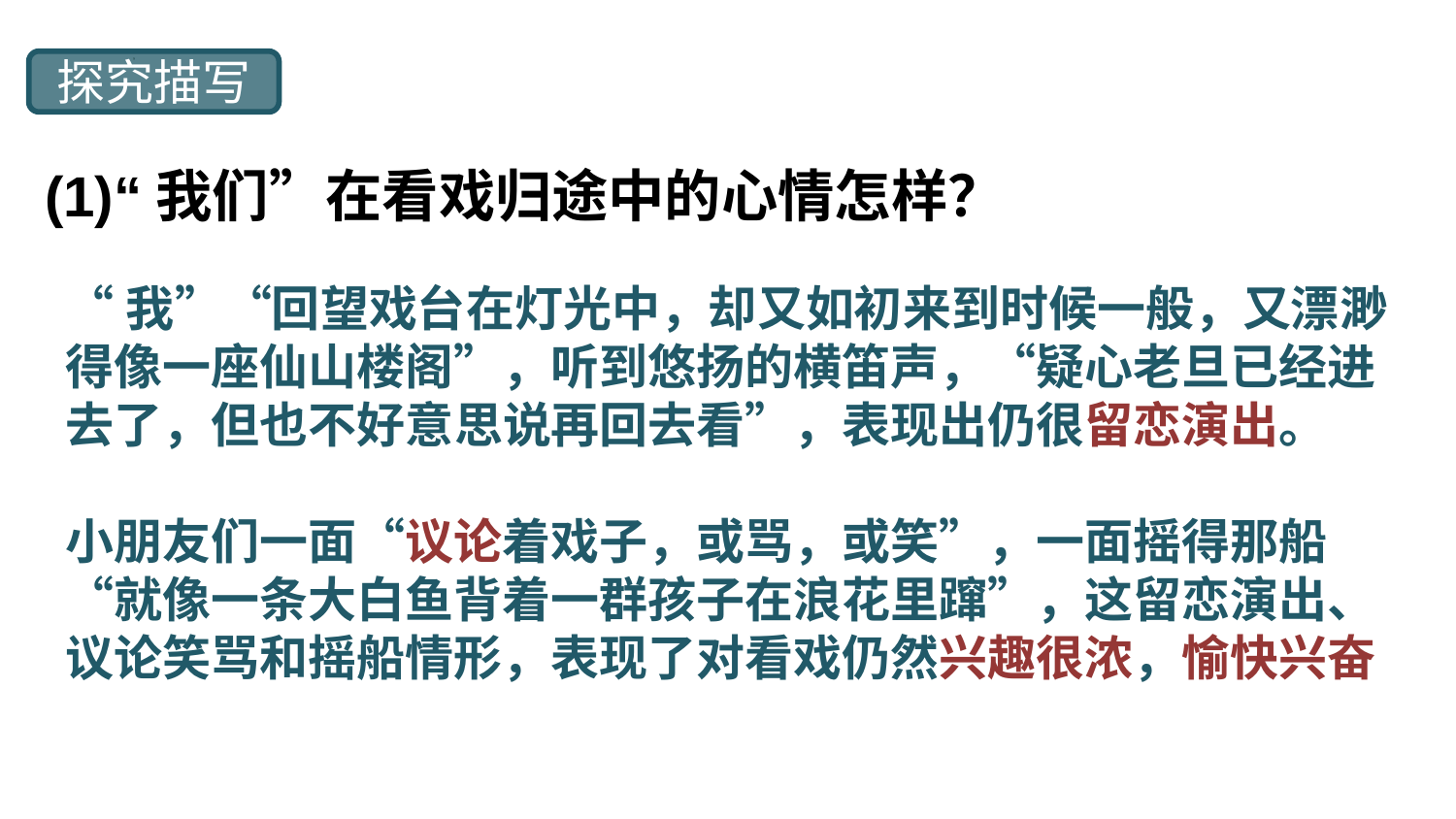

探究描写
 (1)“我们”在看戏归途中的心情怎样？
“我”“回望戏台在灯光中，却又如初来到时候一般，又漂渺得像一座仙山楼阁”，听到悠扬的横笛声，“疑心老旦已经进去了，但也不好意思说再回去看”，表现出仍很留恋演出。

小朋友们一面“议论着戏子，或骂，或笑”，一面摇得那船“就像一条大白鱼背着一群孩子在浪花里蹿”，这留恋演出、议论笑骂和摇船情形，表现了对看戏仍然兴趣很浓，愉快兴奋